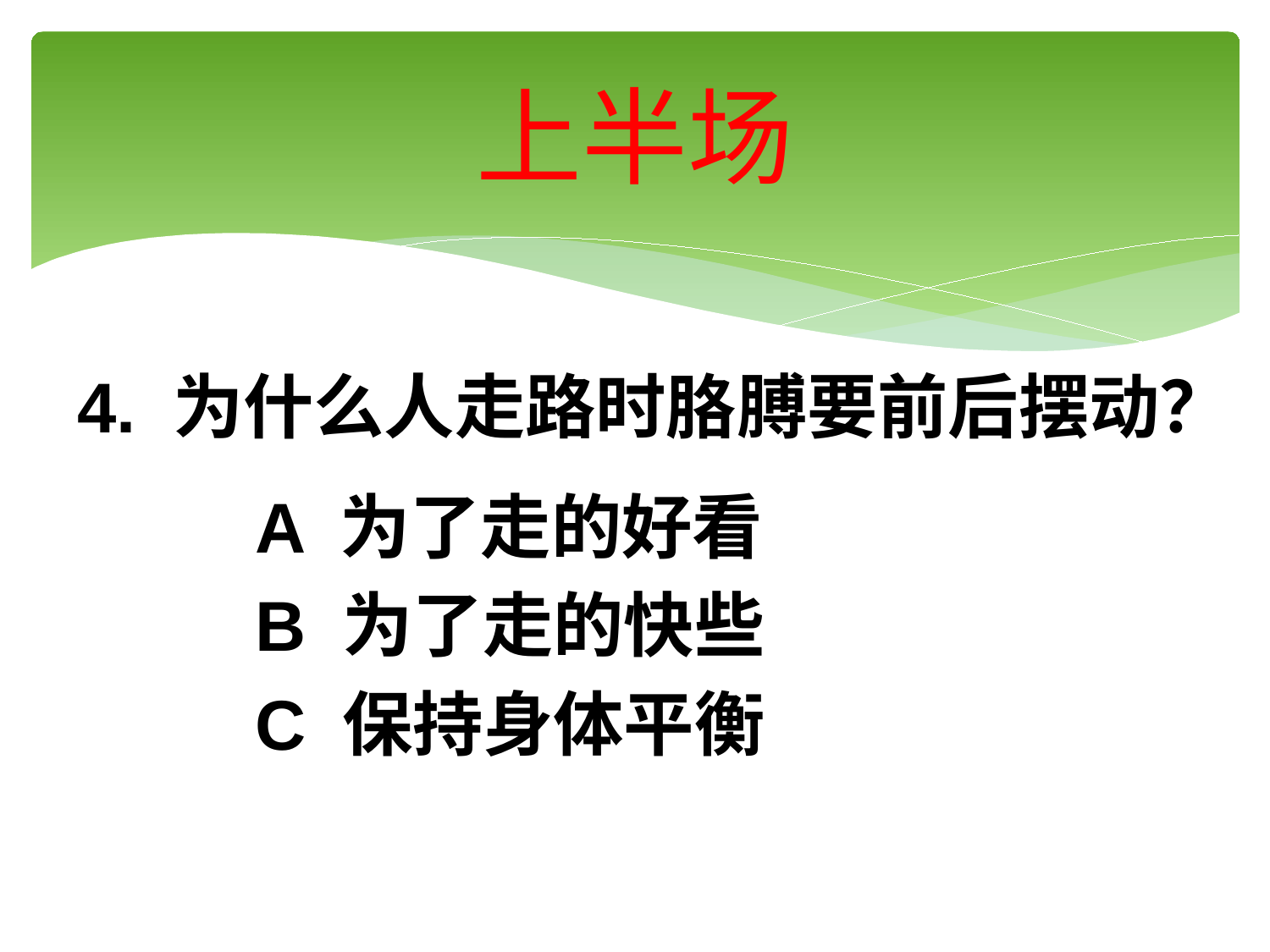

# 上半场
4. 为什么人走路时胳膊要前后摆动？
         A 为了走的好看
         B 为了走的快些
         C 保持身体平衡